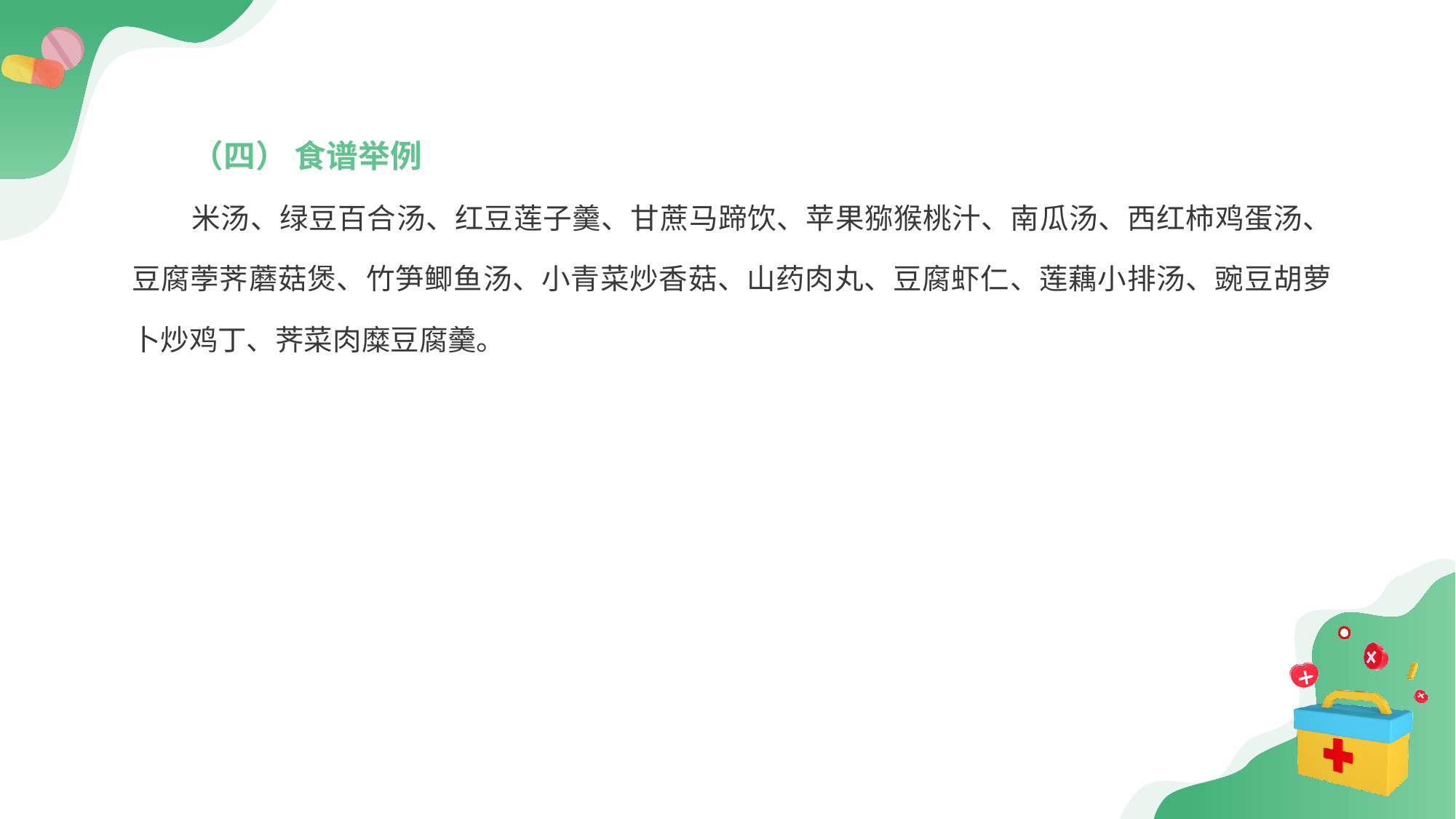

（四） 食谱举例
米汤、绿豆百合汤、红豆莲子羹、甘蔗马蹄饮、苹果猕猴桃汁、南瓜汤、西红柿鸡蛋汤、豆腐荸荠蘑菇煲、竹笋鲫鱼汤、小青菜炒香菇、山药肉丸、豆腐虾仁、莲藕小排汤、豌豆胡萝卜炒鸡丁、荠菜肉糜豆腐羹。